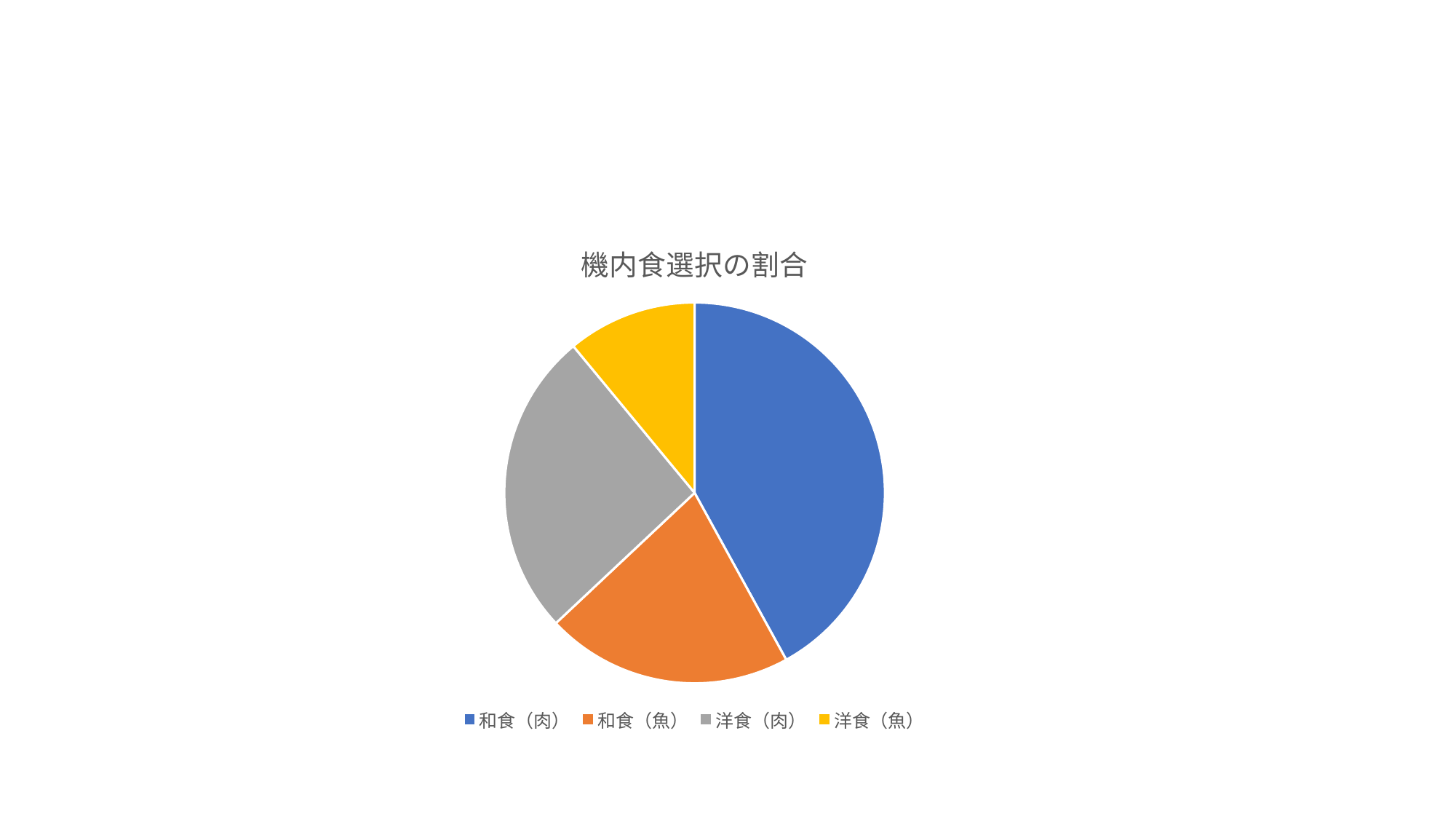

### Chart:

| Category | 機内食選択の割合 |
|---|---|
| 和食（肉） | 42.0 |
| 和食（魚） | 21.0 |
| 洋食（肉） | 26.0 |
| 洋食（魚） | 11.0 |